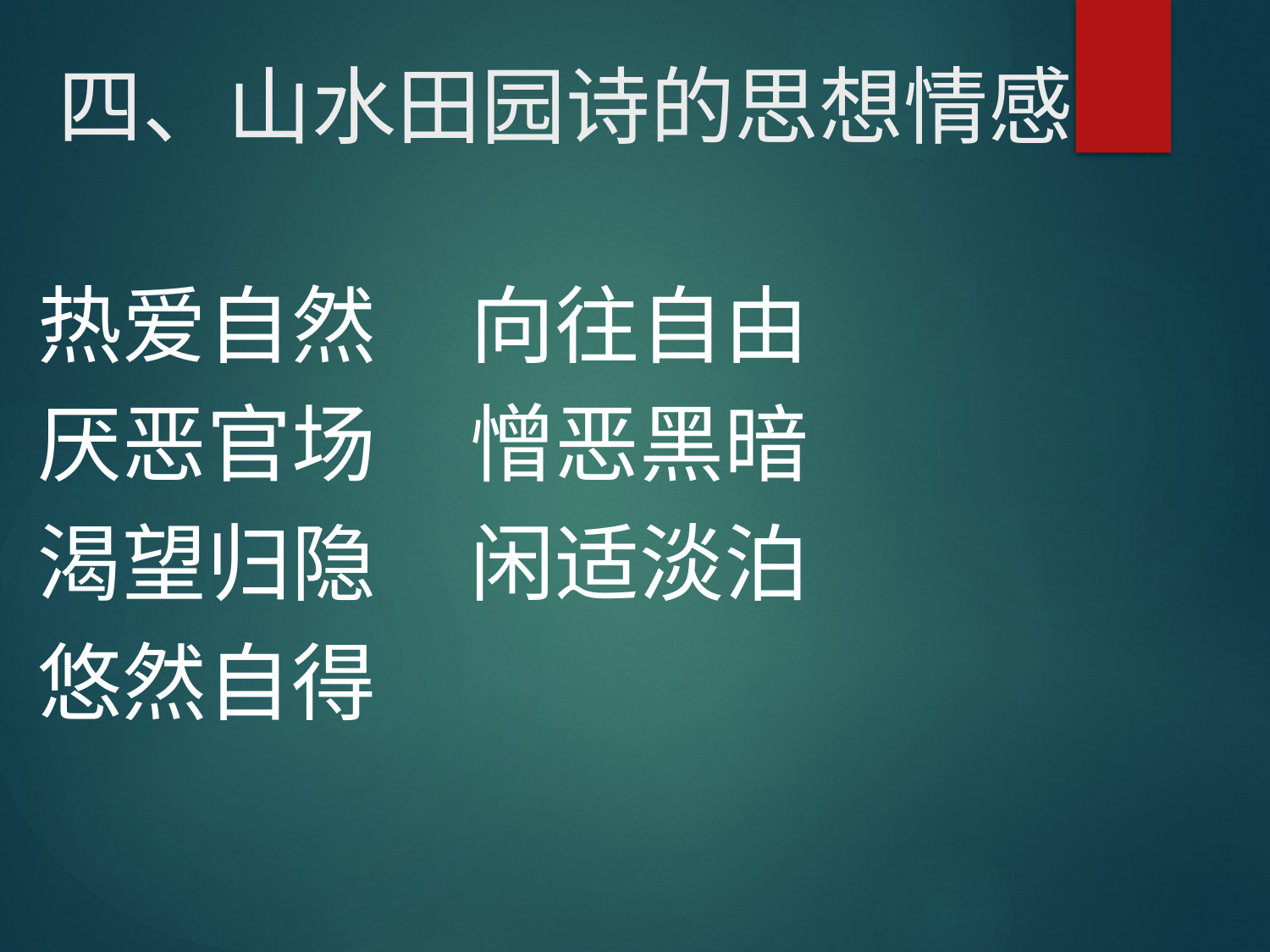

# 四、山水田园诗的思想情感

热爱自然    向往自由
厌恶官场    憎恶黑暗
渴望归隐    闲适淡泊
悠然自得